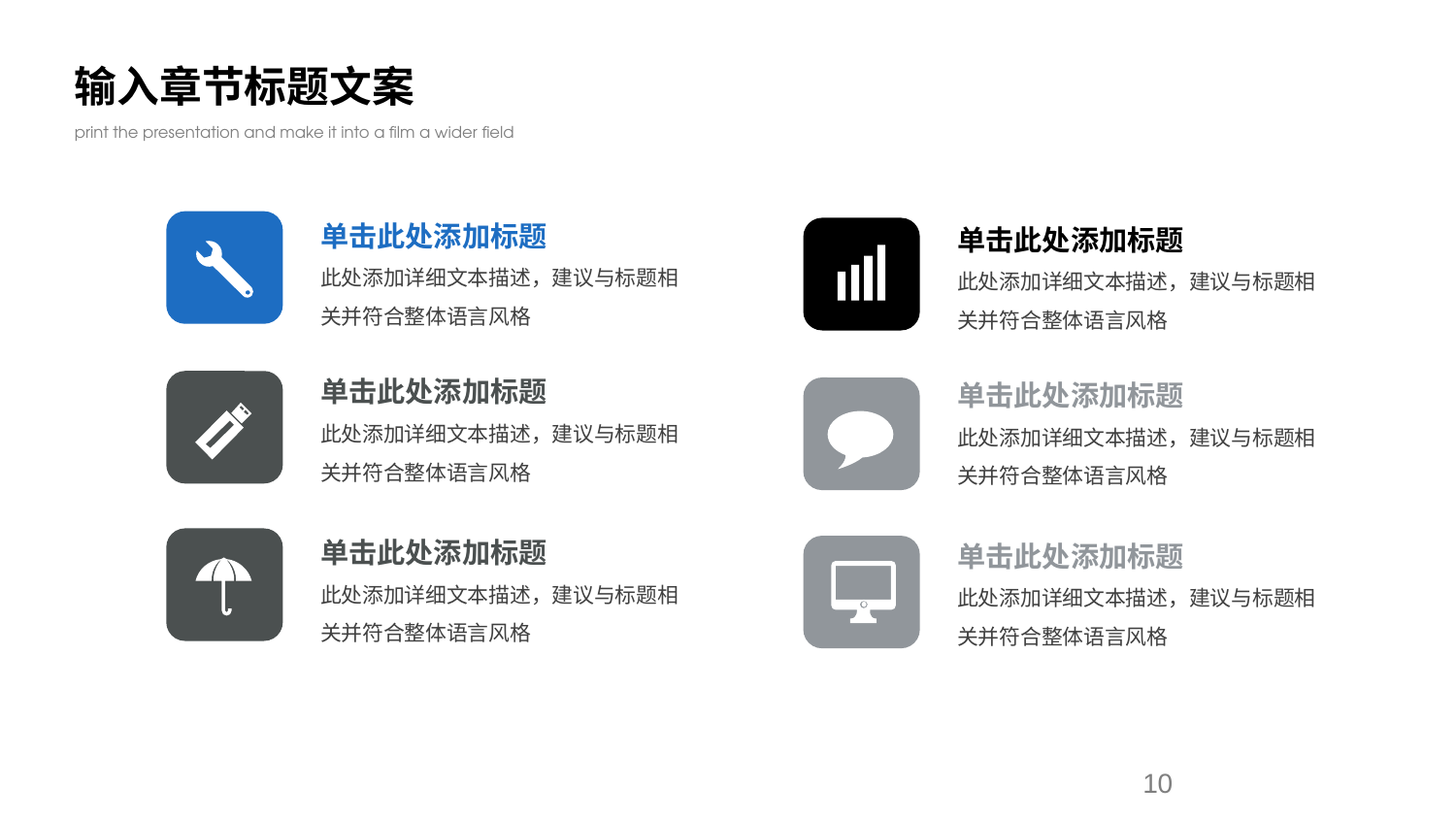

输入章节标题文案

print the presentation and make it into a film a wider field
单击此处添加标题
此处添加详细文本描述，建议与标题相关并符合整体语言风格
单击此处添加标题
此处添加详细文本描述，建议与标题相关并符合整体语言风格

单击此处添加标题
此处添加详细文本描述，建议与标题相关并符合整体语言风格
单击此处添加标题
此处添加详细文本描述，建议与标题相关并符合整体语言风格

单击此处添加标题
此处添加详细文本描述，建议与标题相关并符合整体语言风格
单击此处添加标题
此处添加详细文本描述，建议与标题相关并符合整体语言风格

10